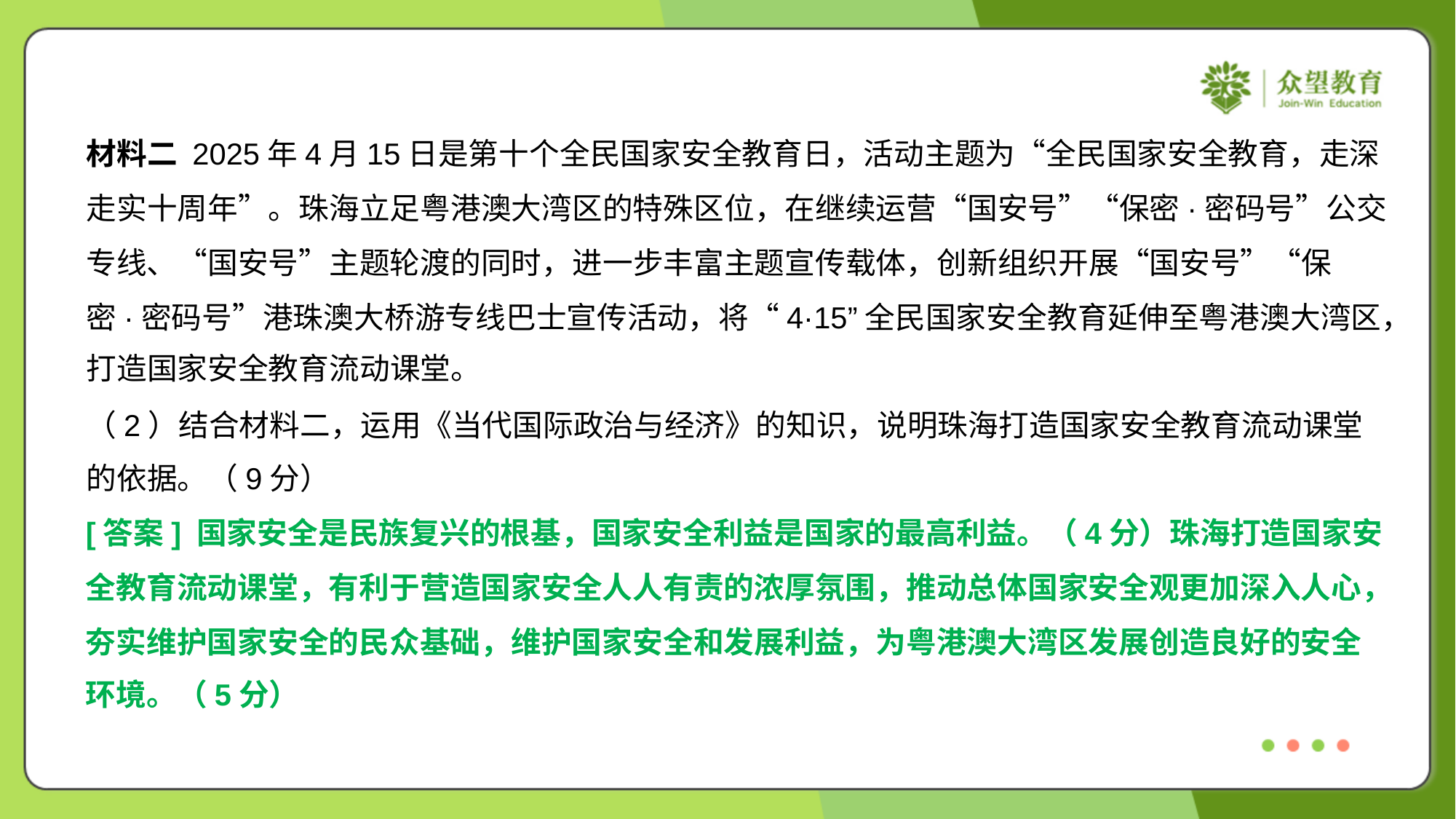

材料二 2025年4月15日是第十个全民国家安全教育日，活动主题为“全民国家安全教育，走深
走实十周年”。珠海立足粤港澳大湾区的特殊区位，在继续运营“国安号”“保密·密码号”公交
专线、“国安号”主题轮渡的同时，进一步丰富主题宣传载体，创新组织开展“国安号”“保
密·密码号”港珠澳大桥游专线巴士宣传活动，将“4·15”全民国家安全教育延伸至粤港澳大湾区，
打造国家安全教育流动课堂。
（2）结合材料二，运用《当代国际政治与经济》的知识，说明珠海打造国家安全教育流动课堂
的依据。（9分）
[答案] 国家安全是民族复兴的根基，国家安全利益是国家的最高利益。（4分）珠海打造国家安
全教育流动课堂，有利于营造国家安全人人有责的浓厚氛围，推动总体国家安全观更加深入人心，
夯实维护国家安全的民众基础，维护国家安全和发展利益，为粤港澳大湾区发展创造良好的安全
环境。（5分）